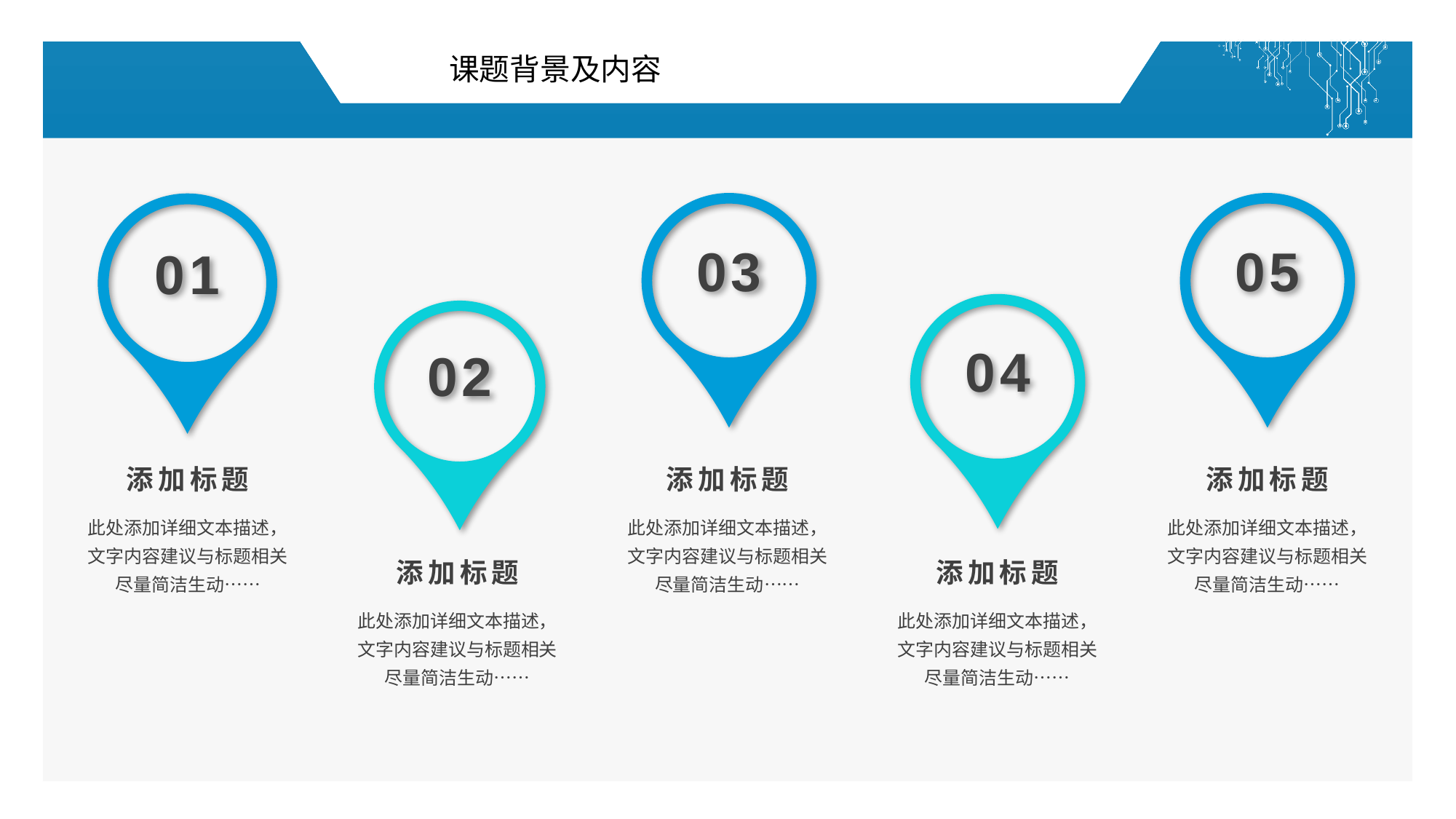

课题背景及内容
03
05
01
04
02
添加标题
此处添加详细文本描述，文字内容建议与标题相关尽量简洁生动……
添加标题
此处添加详细文本描述，文字内容建议与标题相关尽量简洁生动……
添加标题
此处添加详细文本描述，文字内容建议与标题相关尽量简洁生动……
添加标题
此处添加详细文本描述，文字内容建议与标题相关尽量简洁生动……
添加标题
此处添加详细文本描述，文字内容建议与标题相关尽量简洁生动……